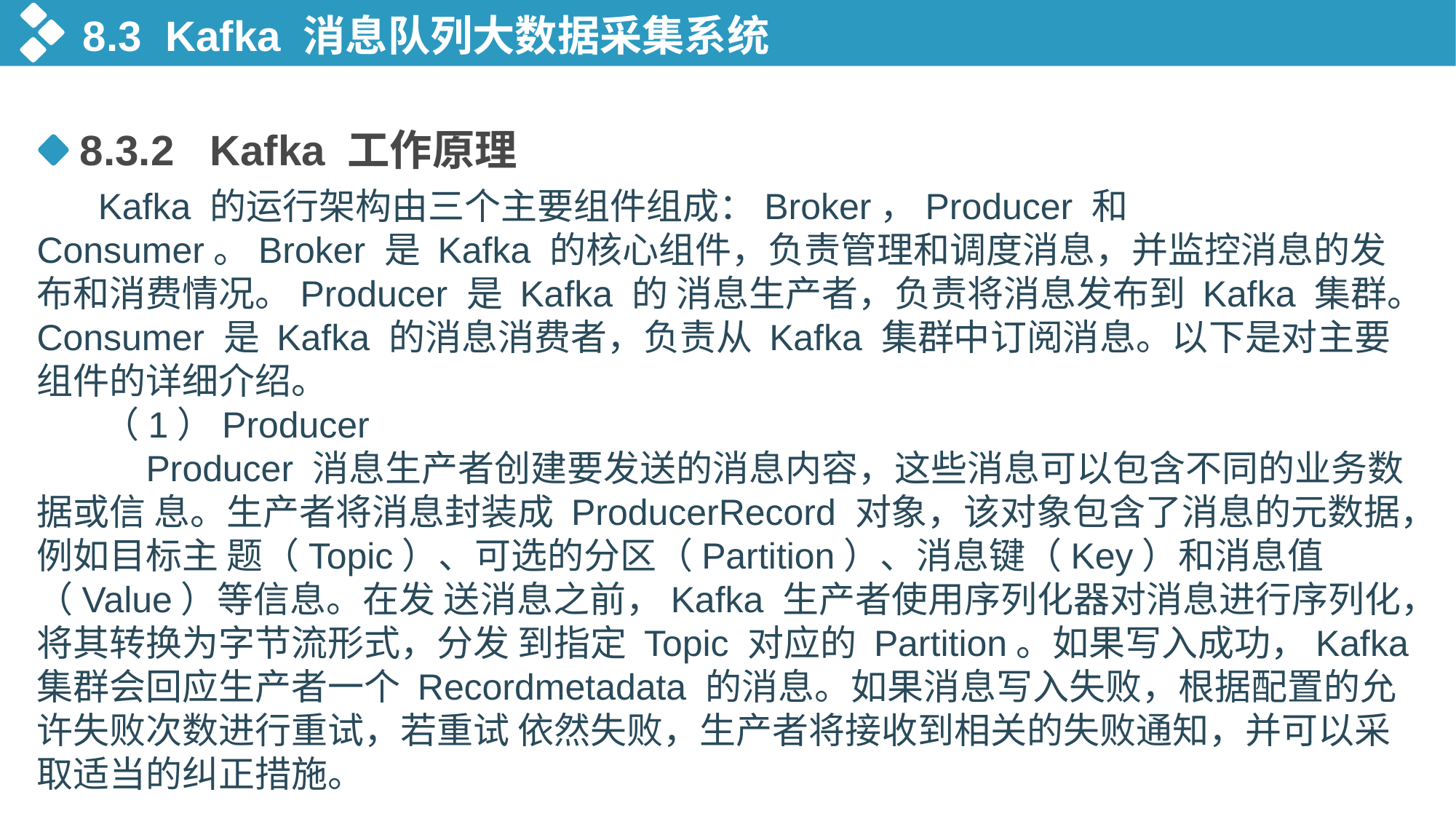

8.3  Kafka 消息队列大数据采集系统

8.3.2   Kafka 工作原理

      Kafka 的运行架构由三个主要组件组成：Broker，Producer 和 Consumer。Broker 是 Kafka 的核心组件，负责管理和调度消息，并监控消息的发布和消费情况。Producer 是 Kafka 的 消息生产者，负责将消息发布到 Kafka 集群。Consumer 是 Kafka 的消息消费者，负责从 Kafka 集群中订阅消息。以下是对主要组件的详细介绍。
       （1）Producer
	Producer 消息生产者创建要发送的消息内容，这些消息可以包含不同的业务数据或信 息。生产者将消息封装成 ProducerRecord 对象，该对象包含了消息的元数据，例如目标主 题（Topic）、可选的分区（Partition）、消息键（Key）和消息值（Value）等信息。在发 送消息之前，Kafka 生产者使用序列化器对消息进行序列化，将其转换为字节流形式，分发 到指定 Topic 对应的 Partition。如果写入成功，Kafka 集群会回应生产者一个 Recordmetadata 的消息。如果消息写入失败，根据配置的允许失败次数进行重试，若重试 依然失败，生产者将接收到相关的失败通知，并可以采取适当的纠正措施。